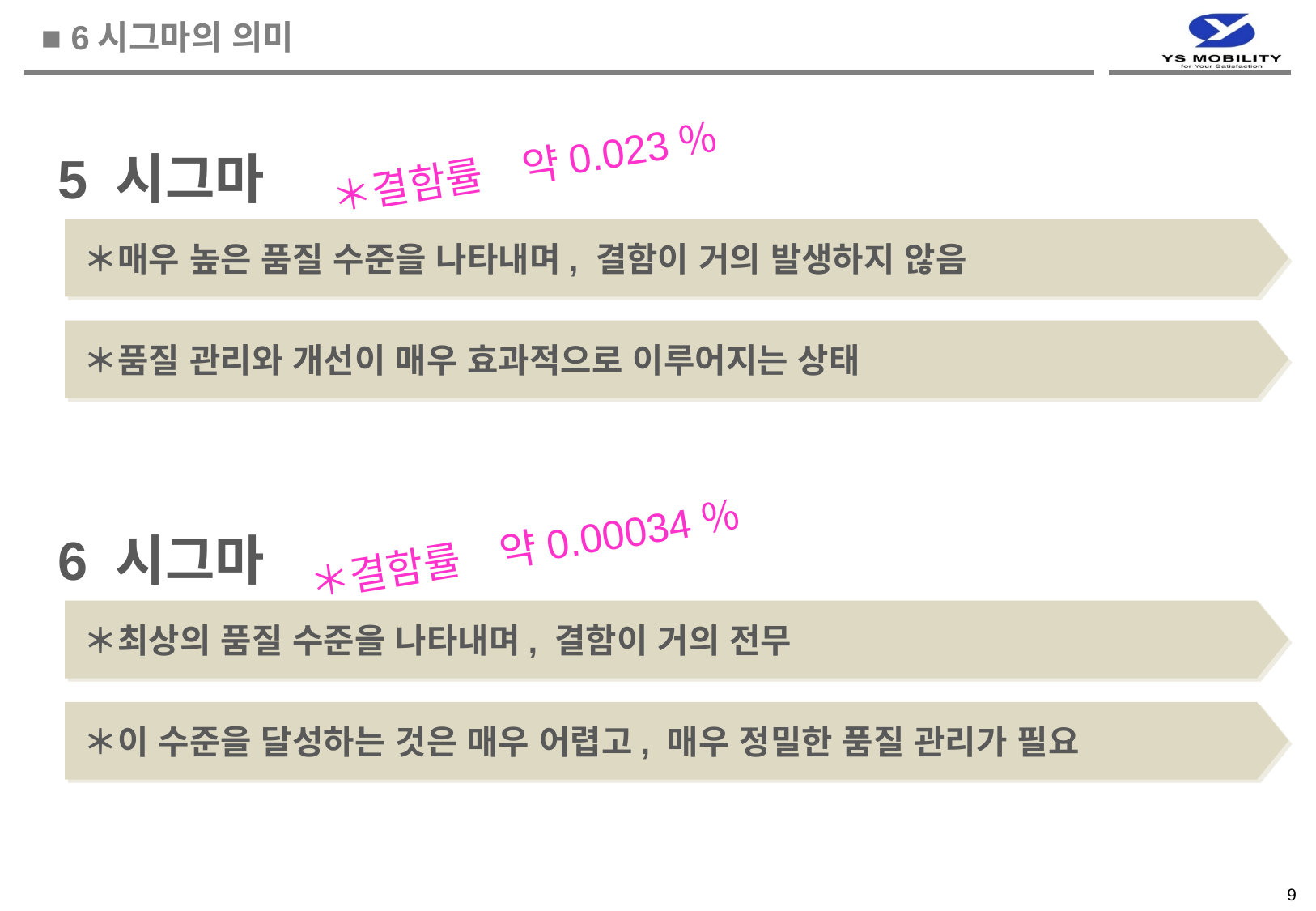

■ 6시그마의 의미
5 시그마
＊결함률　약0.023％
＊매우 높은 품질 수준을 나타내며, 결함이 거의 발생하지 않음
＊품질 관리와 개선이 매우 효과적으로 이루어지는 상태
6 시그마
＊결함률　약0.00034％
＊최상의 품질 수준을 나타내며, 결함이 거의 전무
＊이 수준을 달성하는 것은 매우 어렵고, 매우 정밀한 품질 관리가 필요